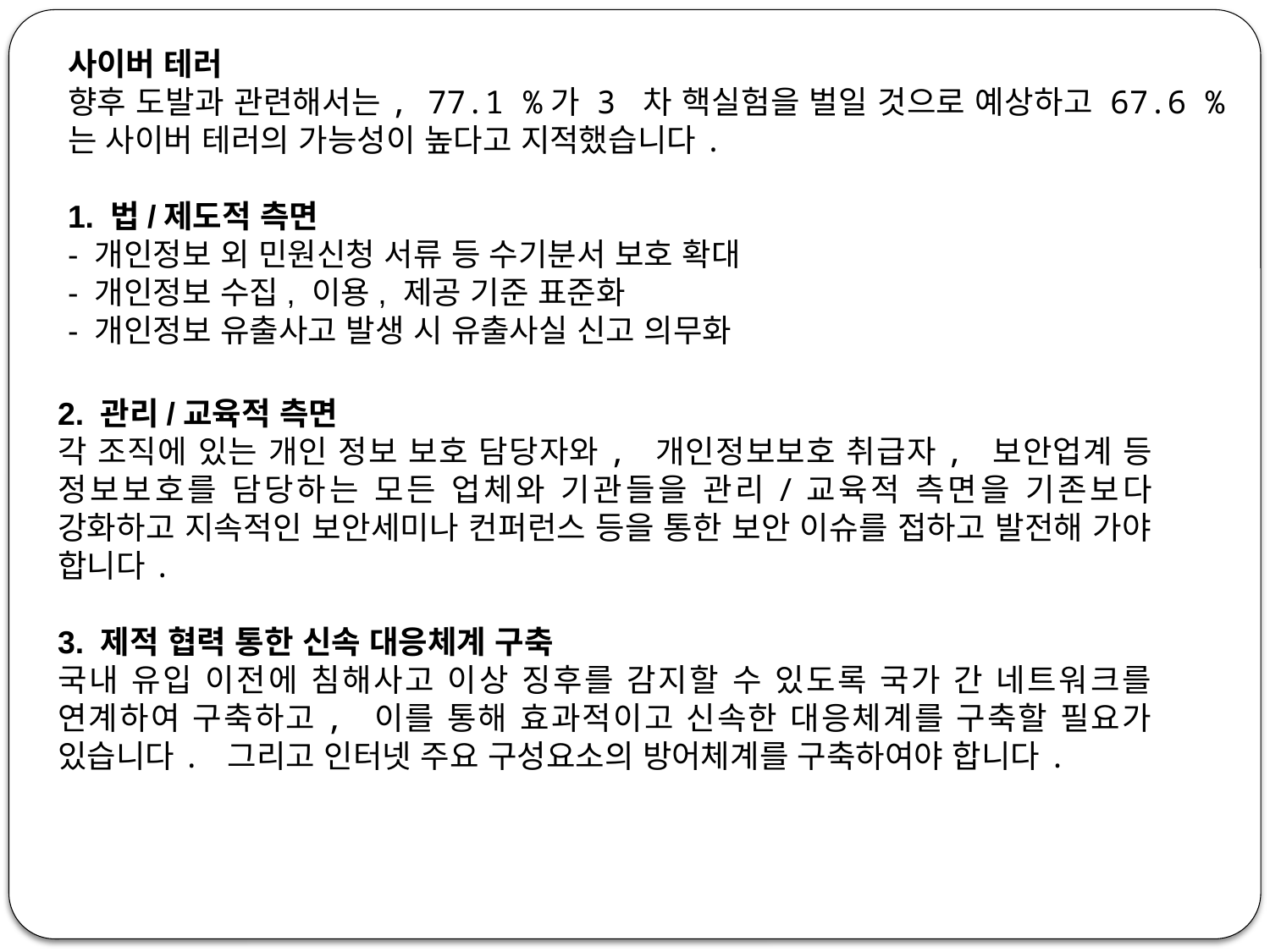

사이버 테러
향후 도발과 관련해서는, 77.1 %가 3 차 핵실험을 벌일 것으로 예상하고 67.6 %는 사이버 테러의 가능성이 높다고 지적했습니다.

1. 법/제도적 측면
- 개인정보 외 민원신청 서류 등 수기분서 보호 확대
- 개인정보 수집, 이용, 제공 기준 표준화
- 개인정보 유출사고 발생 시 유출사실 신고 의무화
2. 관리/교육적 측면
각 조직에 있는 개인 정보 보호 담당자와, 개인정보보호 취급자, 보안업계 등 정보보호를 담당하는 모든 업체와 기관들을 관리/교육적 측면을 기존보다 강화하고 지속적인 보안세미나 컨퍼런스 등을 통한 보안 이슈를 접하고 발전해 가야 합니다.

3. 제적 협력 통한 신속 대응체계 구축
국내 유입 이전에 침해사고 이상 징후를 감지할 수 있도록 국가 간 네트워크를 연계하여 구축하고, 이를 통해 효과적이고 신속한 대응체계를 구축할 필요가 있습니다. 그리고 인터넷 주요 구성요소의 방어체계를 구축하여야 합니다.